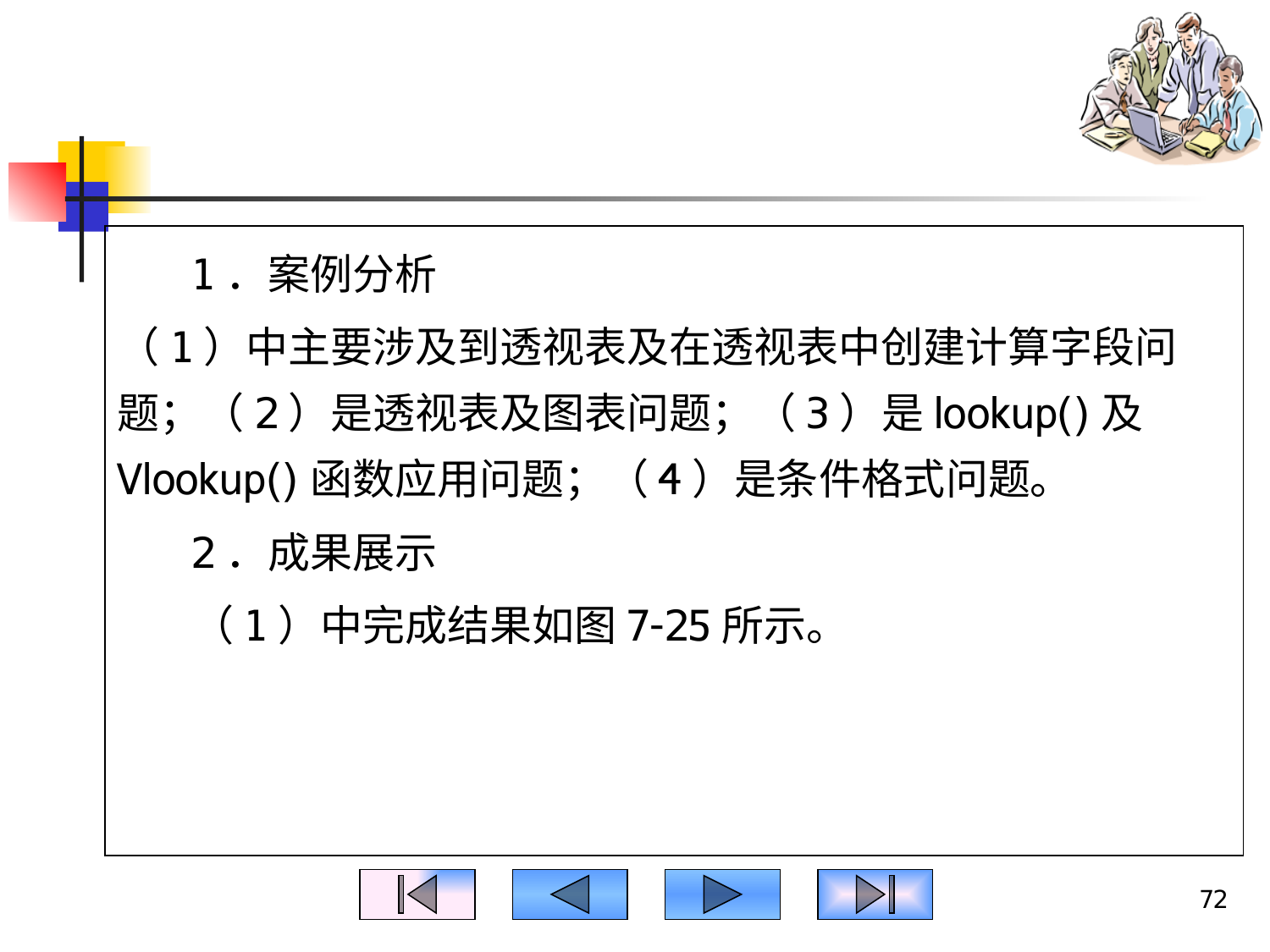

#
1．案例分析
（1）中主要涉及到透视表及在透视表中创建计算字段问题；（2）是透视表及图表问题；（3）是lookup()及Vlookup()函数应用问题；（4）是条件格式问题。
2．成果展示
（1）中完成结果如图7-25所示。

72